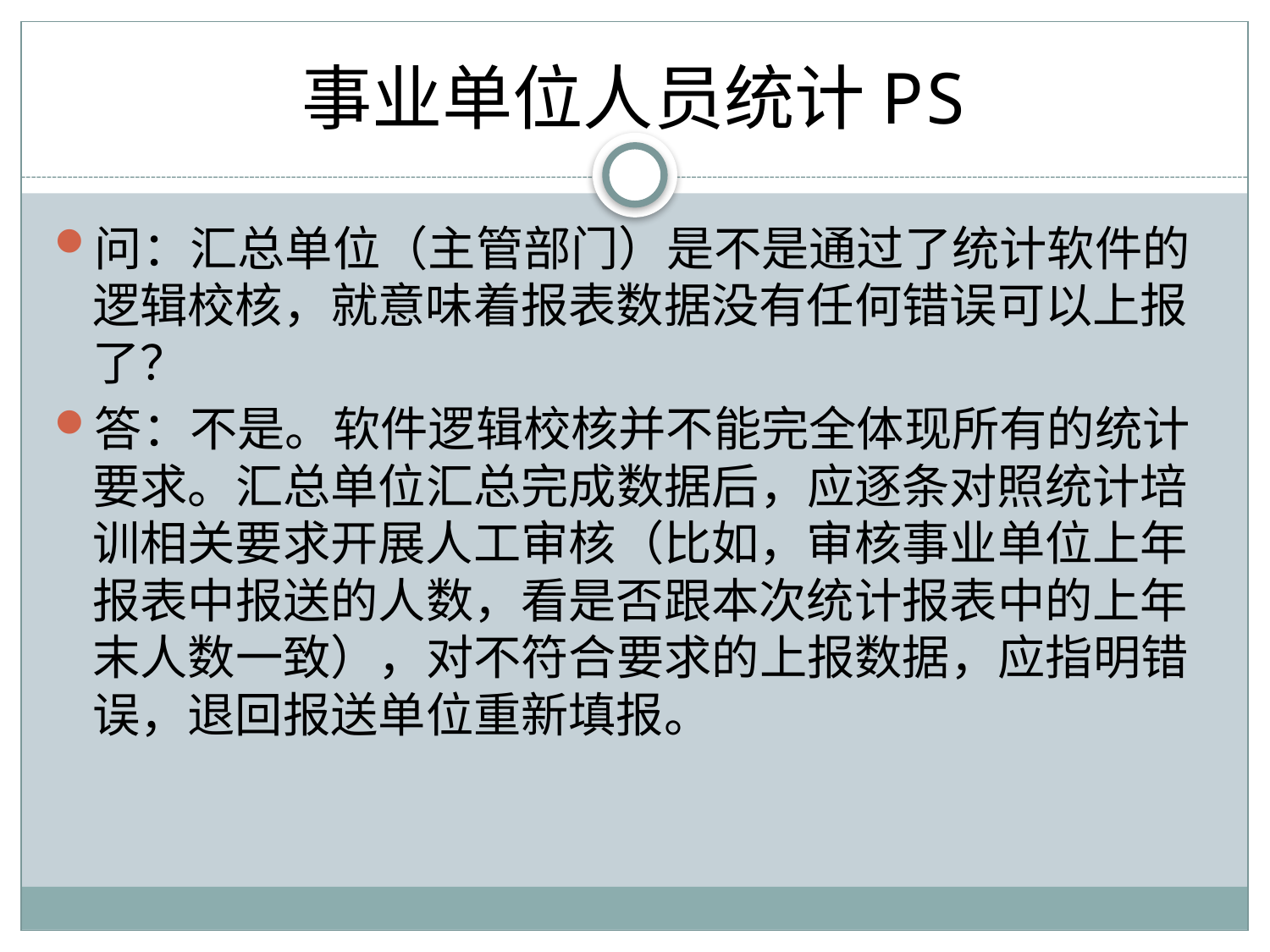

#
问：汇总单位（主管部门）是不是通过了统计软件的逻辑校核，就意味着报表数据没有任何错误可以上报了？
答：不是。软件逻辑校核并不能完全体现所有的统计要求。汇总单位汇总完成数据后，应逐条对照统计培训相关要求开展人工审核（比如，审核事业单位上年报表中报送的人数，看是否跟本次统计报表中的上年末人数一致），对不符合要求的上报数据，应指明错误，退回报送单位重新填报。